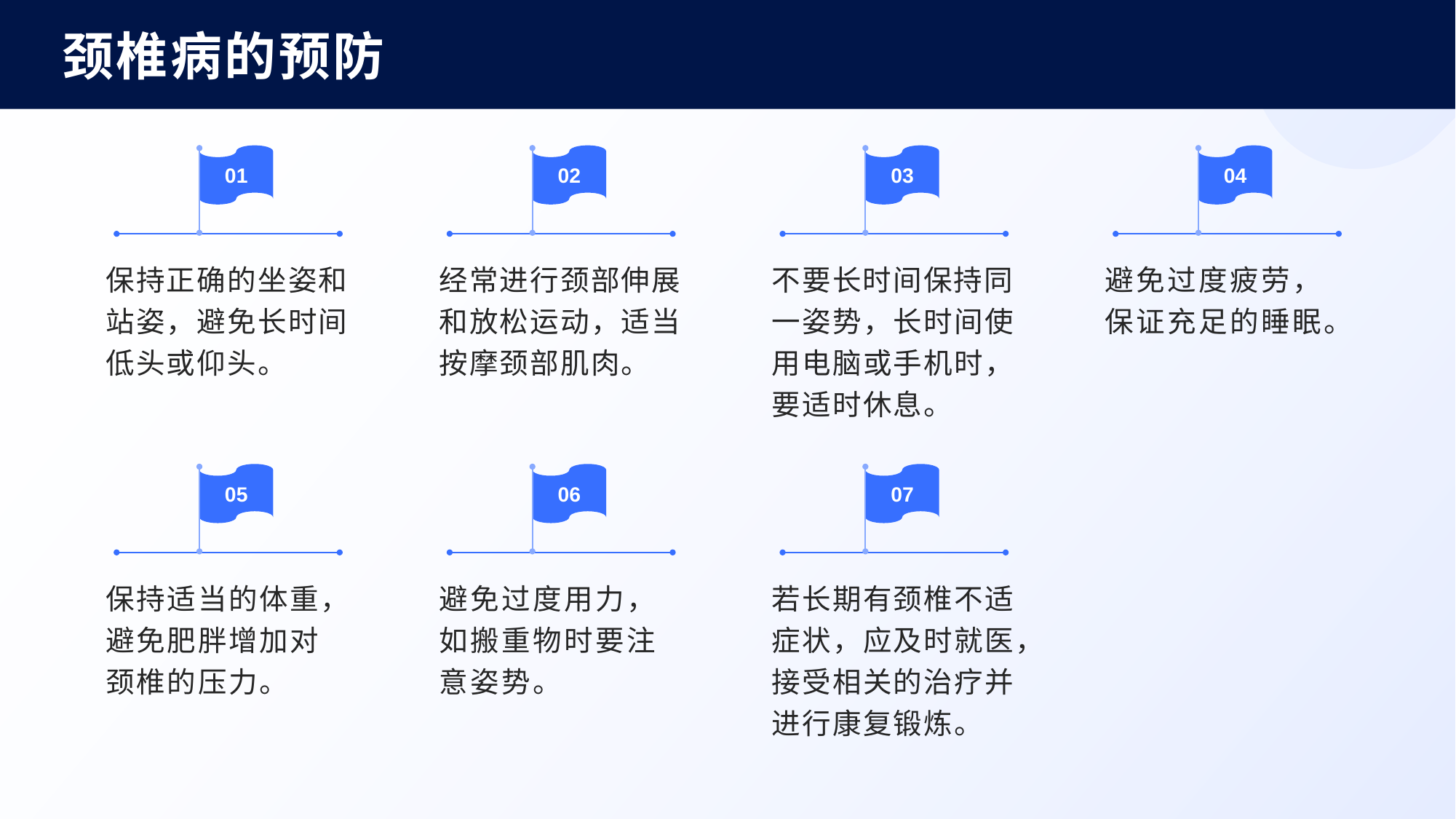

颈椎病的预防
01
02
03
04
保持正确的坐姿和站姿，避免长时间低头或仰头。
经常进行颈部伸展和放松运动，适当按摩颈部肌肉。
不要长时间保持同一姿势，长时间使用电脑或手机时，要适时休息。
避免过度疲劳，保证充足的睡眠。
05
06
07
保持适当的体重，避免肥胖增加对颈椎的压力。
避免过度用力，如搬重物时要注意姿势。
若长期有颈椎不适症状，应及时就医，接受相关的治疗并进行康复锻炼。